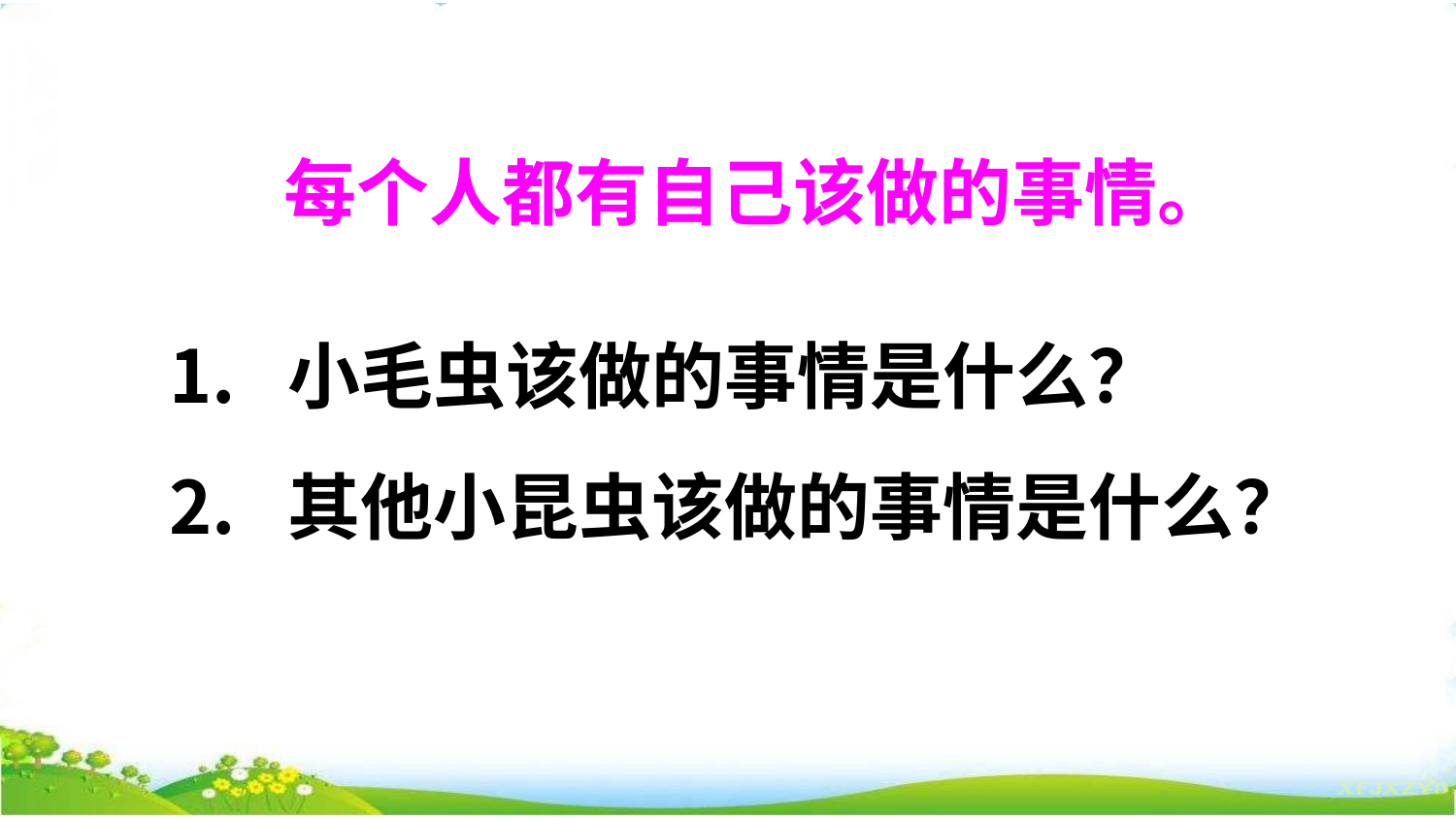

每个人都有自己该做的事情。
小毛虫该做的事情是什么？
其他小昆虫该做的事情是什么？